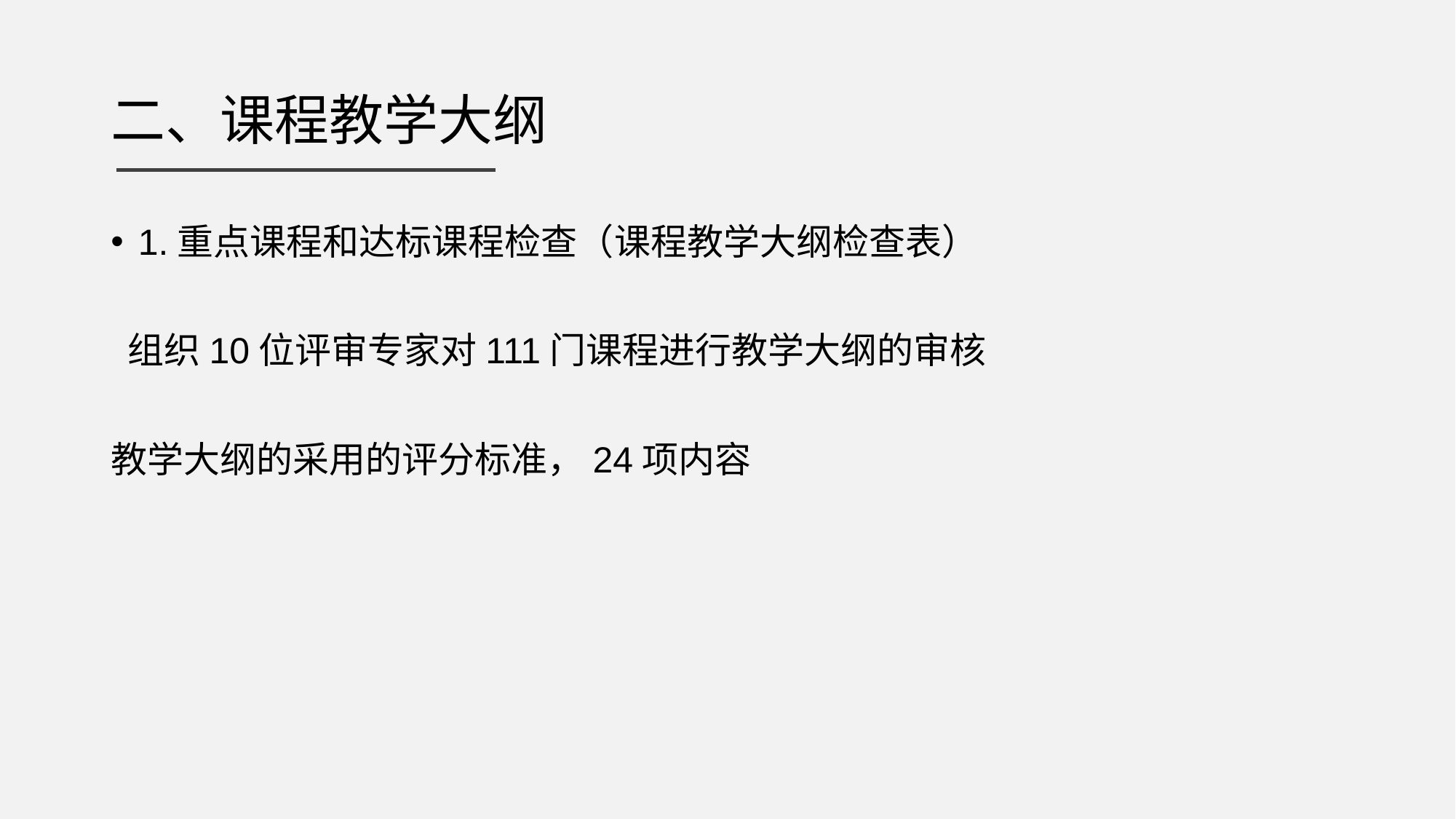

# 二、课程教学大纲
1.重点课程和达标课程检查（课程教学大纲检查表）

 组织10位评审专家对111门课程进行教学大纲的审核

教学大纲的采用的评分标准，24项内容